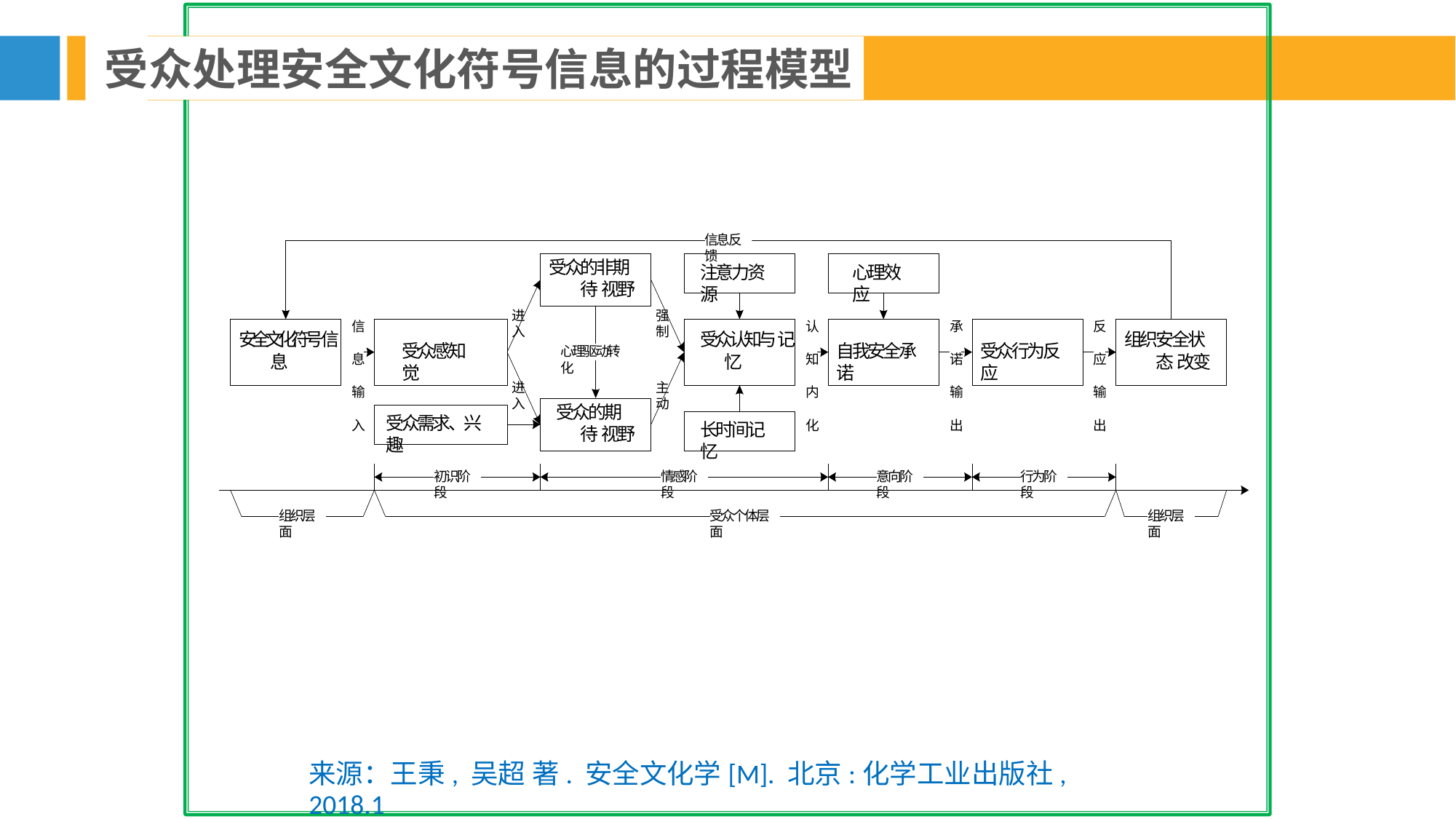

受众处理安全文化符号信息的过程模型
信息反馈

受众的非期待  视野
注意力资源
心理效应

进入
强制

信  息  输  入
认  知  内  化
承  诺  输  出
反  应  输  出

安全文化符号  信息
受众认知与  记忆
组织安全状态  改变
受众感知觉
自我安全承诺
受众行为反应

心理驱动转化

进入
主动

受众的期待  视野

受众需求、兴趣

长时间记忆

初识阶段
情感阶段
意向阶段
行为阶段

组织层面
受众个体层面
组织层面

来源：王秉, 吴超 著. 安全文化学[M]. 北京:化学工业出版社, 2018.1